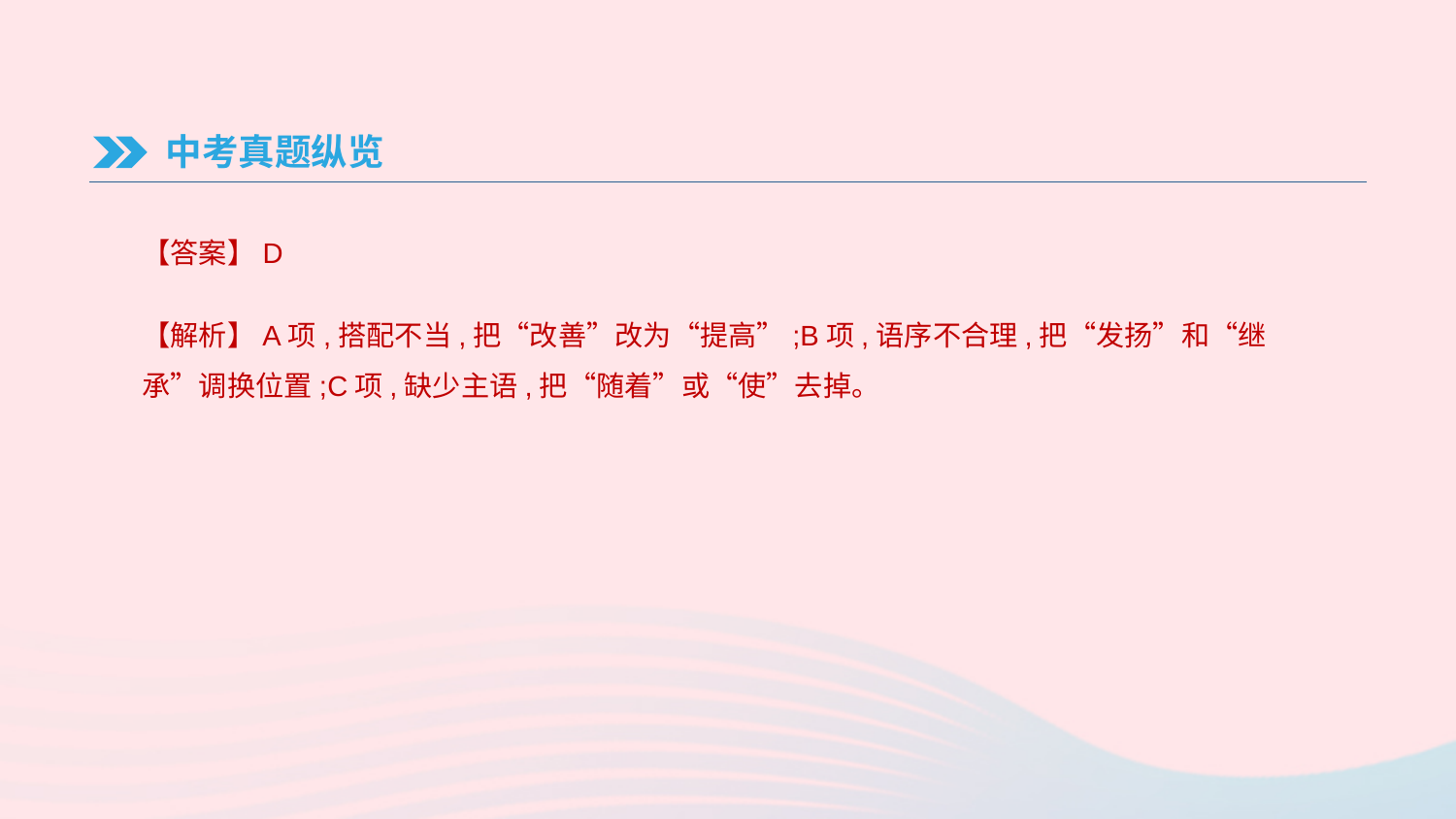

中考真题纵览

【答案】D
【解析】A项,搭配不当,把“改善”改为“提高”;B项,语序不合理,把“发扬”和“继承”调换位置;C项,缺少主语,把“随着”或“使”去掉。